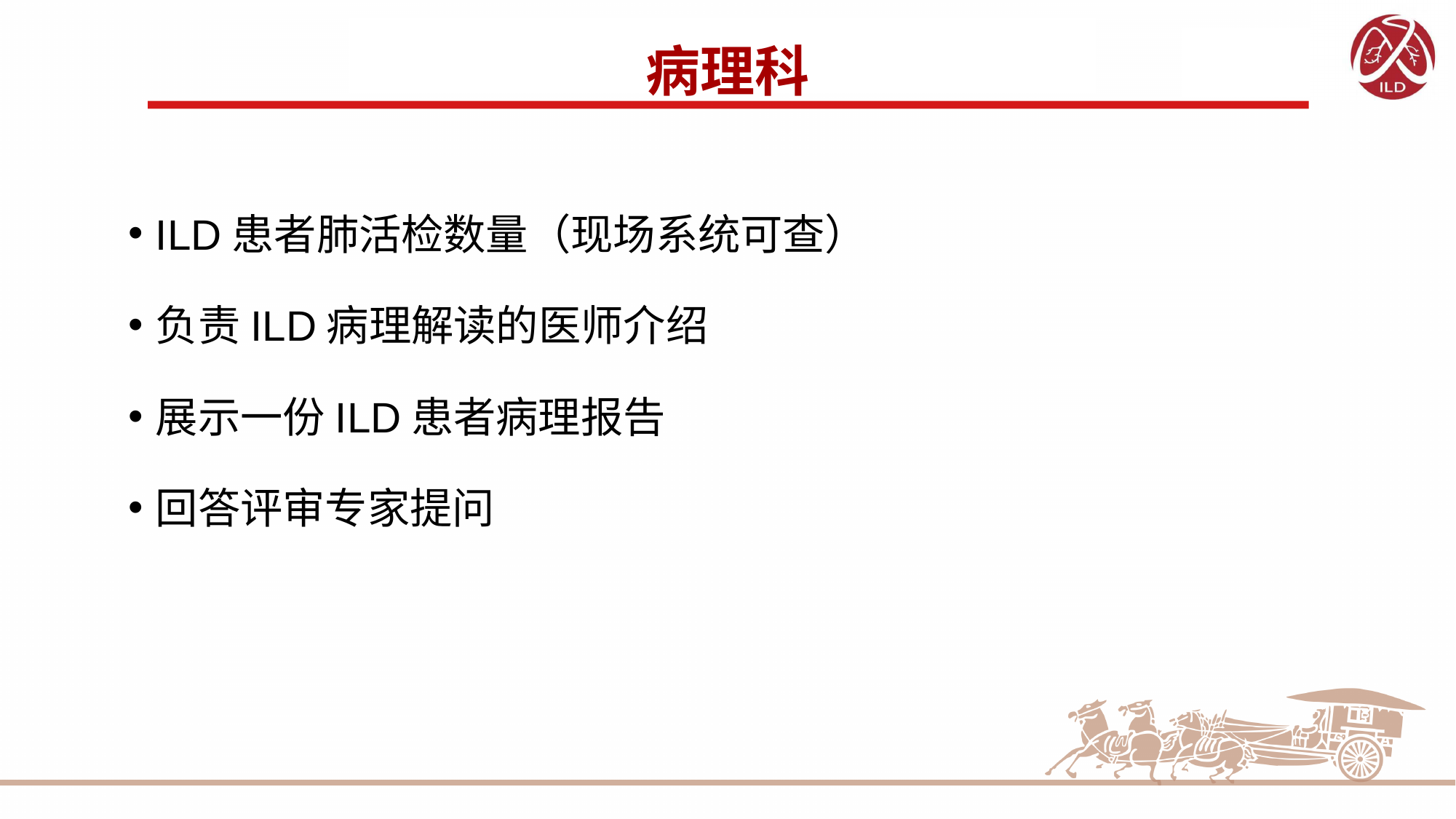

# 病理科
ILD患者肺活检数量（现场系统可查）
负责ILD病理解读的医师介绍
展示一份ILD患者病理报告
回答评审专家提问